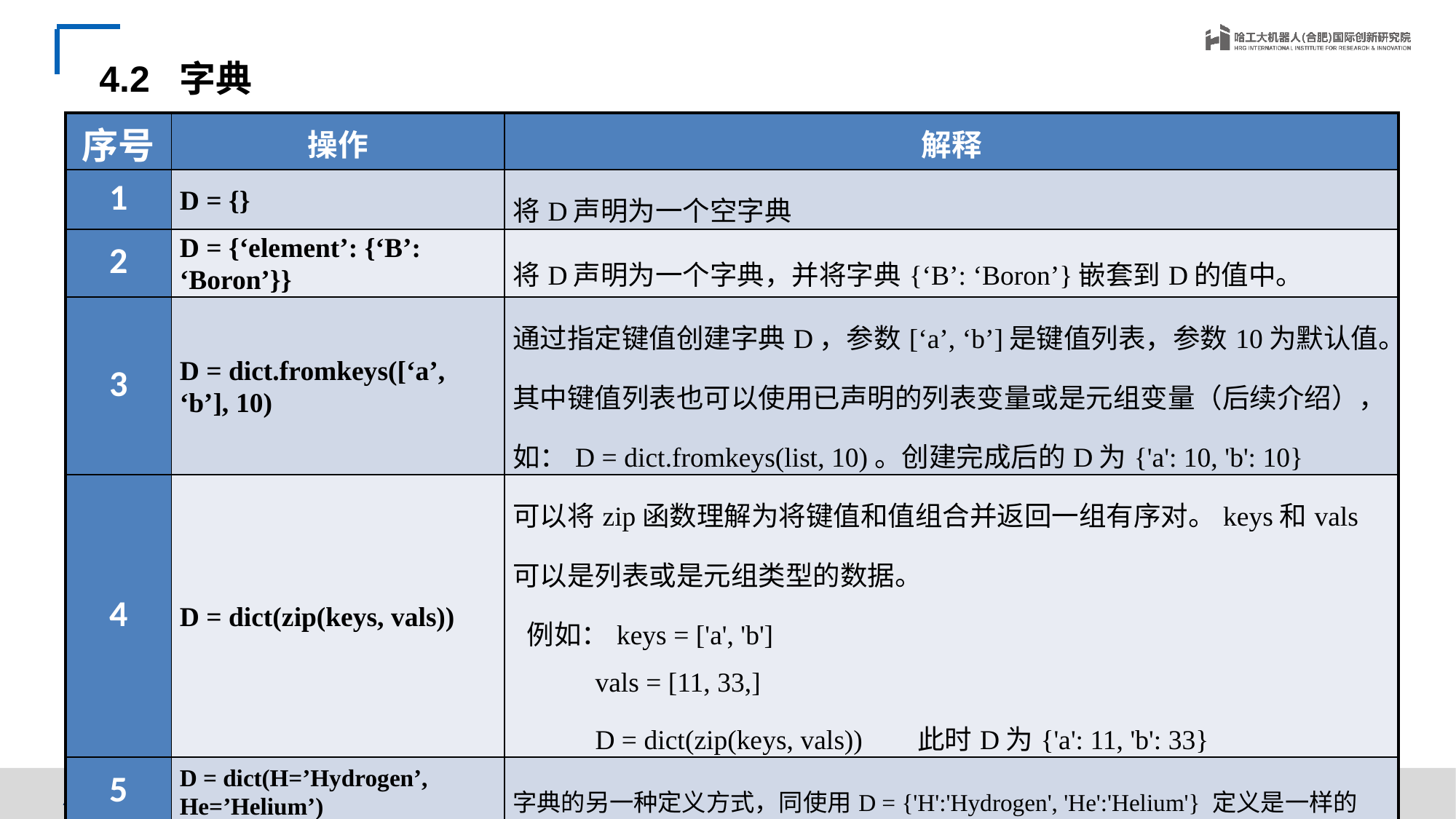

4.2  字典
| 序号 | 操作 | 解释 |
| --- | --- | --- |
| 1 | D = {} | 将D声明为一个空字典 |
| 2 | D = {‘element’: {‘B’: ‘Boron’}} | 将D声明为一个字典，并将字典{‘B’: ‘Boron’}嵌套到D的值中。 |
| 3 | D = dict.fromkeys([‘a’, ‘b’], 10) | 通过指定键值创建字典D，参数[‘a’, ‘b’]是键值列表，参数10为默认值。其中键值列表也可以使用已声明的列表变量或是元组变量（后续介绍），如：D = dict.fromkeys(list, 10)。创建完成后的D为{'a': 10, 'b': 10} |
| 4 | D = dict(zip(keys, vals)) | 可以将zip函数理解为将键值和值组合并返回一组有序对。keys和vals可以是列表或是元组类型的数据。  例如：keys = ['a', 'b'] vals = [11, 33,] D = dict(zip(keys, vals)) 此时D为{'a': 11, 'b': 33} |
| 5 | D = dict(H=’Hydrogen’, He=’Helium’) | 字典的另一种定义方式，同使用D = {'H':'Hydrogen', 'He':'Helium'} 定义是一样的 |